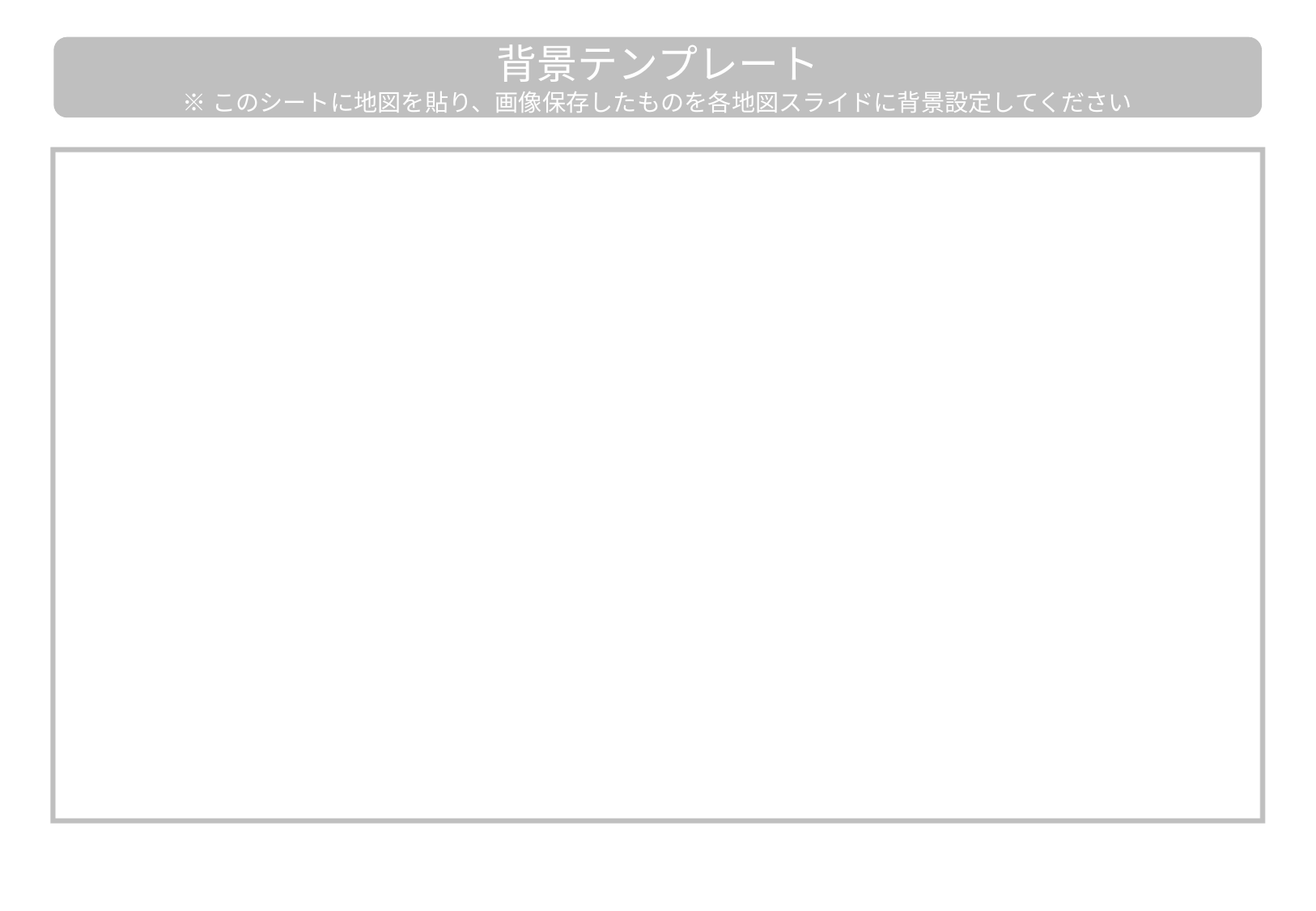

背景テンプレート
※このシートに地図を貼り、画像保存したものを各地図スライドに背景設定してください